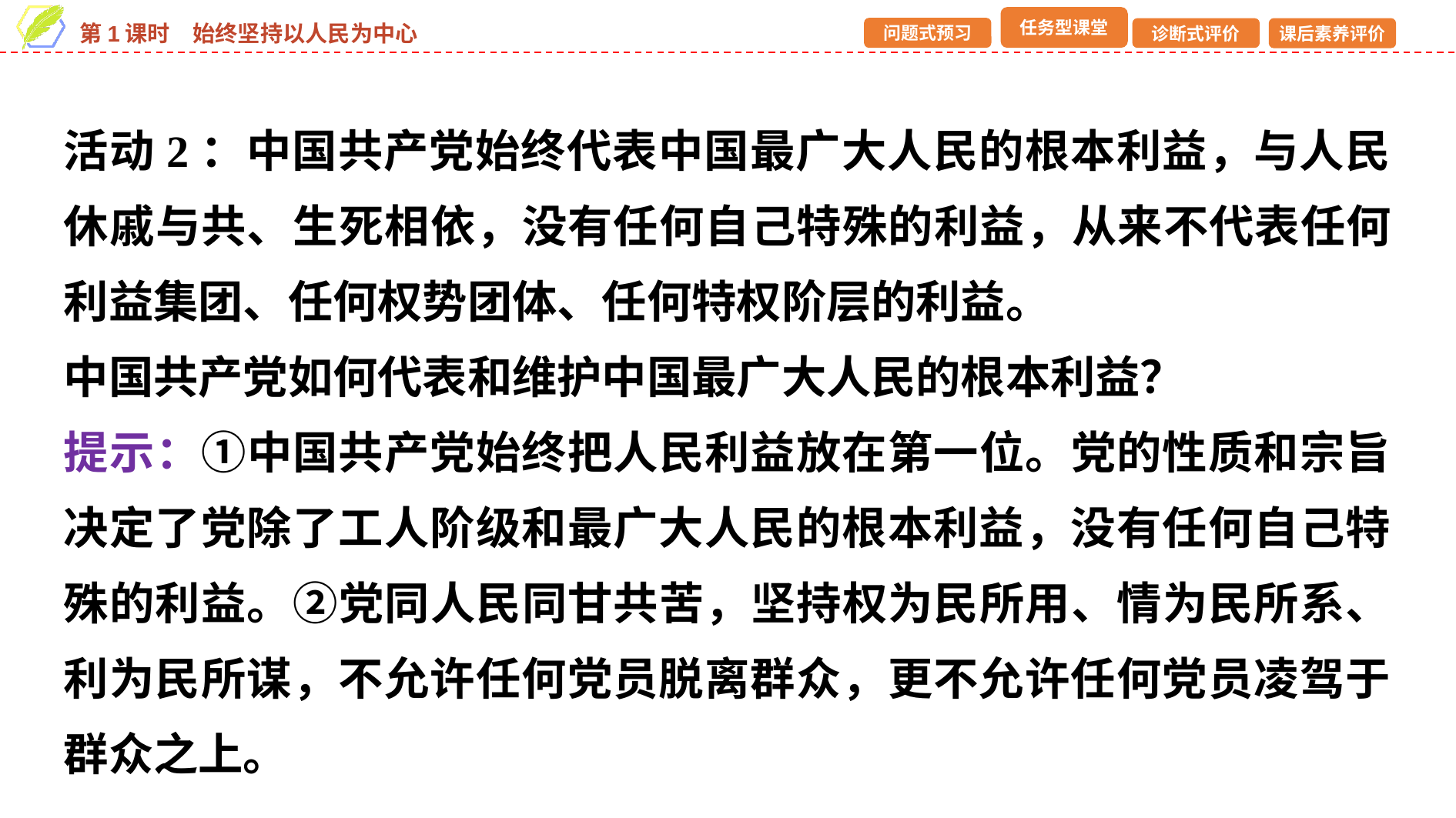

活动2：中国共产党始终代表中国最广大人民的根本利益，与人民休戚与共、生死相依，没有任何自己特殊的利益，从来不代表任何利益集团、任何权势团体、任何特权阶层的利益。
中国共产党如何代表和维护中国最广大人民的根本利益？
提示：①中国共产党始终把人民利益放在第一位。党的性质和宗旨决定了党除了工人阶级和最广大人民的根本利益，没有任何自己特殊的利益。②党同人民同甘共苦，坚持权为民所用、情为民所系、利为民所谋，不允许任何党员脱离群众，更不允许任何党员凌驾于群众之上。